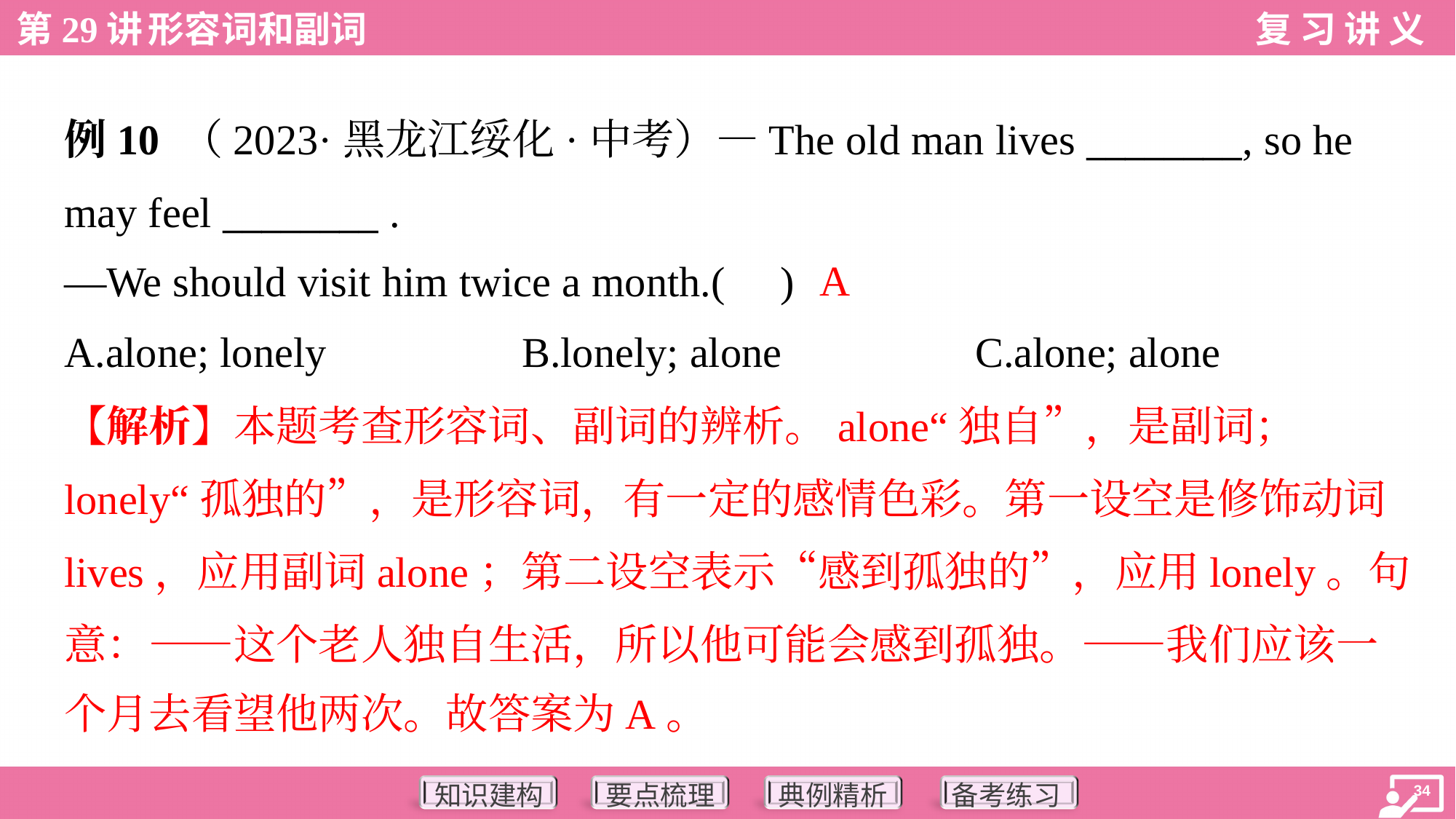

例10 （2023·黑龙江绥化·中考）—The old man lives ________, so he
may feel ________ .
—We should visit him twice a month.(     )
A
A.alone; lonely	B.lonely; alone	C.alone; alone
【解析】本题考查形容词、副词的辨析。alone“独自”，是副词；
lonely“孤独的”，是形容词，有一定的感情色彩。第一设空是修饰动词
lives，应用副词alone；第二设空表示“感到孤独的”，应用lonely。句
意：——这个老人独自生活，所以他可能会感到孤独。——我们应该一
个月去看望他两次。故答案为A。